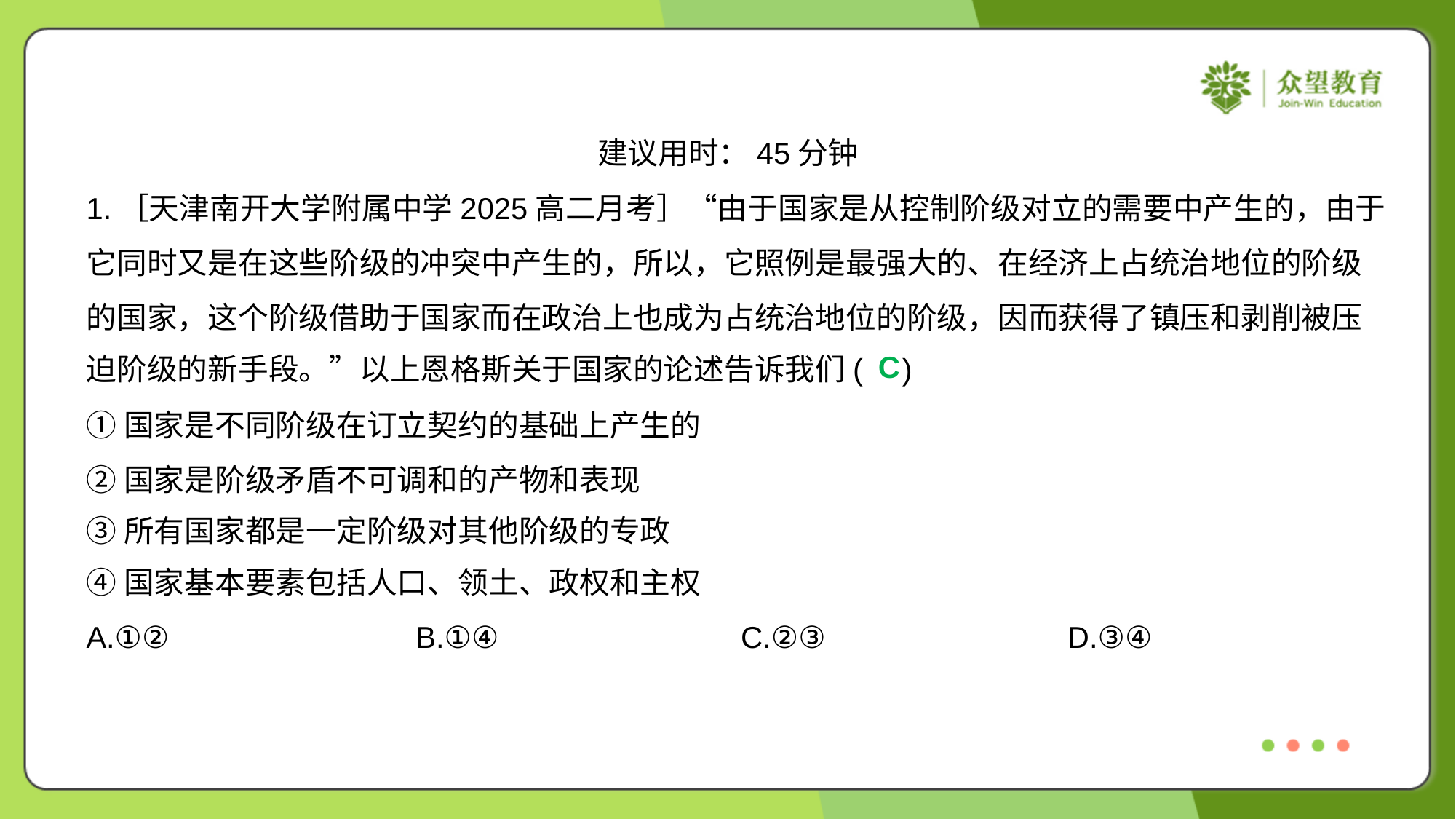

建议用时：45分钟
1.［天津南开大学附属中学2025高二月考］“由于国家是从控制阶级对立的需要中产生的，由于
它同时又是在这些阶级的冲突中产生的，所以，它照例是最强大的、在经济上占统治地位的阶级
的国家，这个阶级借助于国家而在政治上也成为占统治地位的阶级，因而获得了镇压和剥削被压
迫阶级的新手段。”以上恩格斯关于国家的论述告诉我们(     )
C
①国家是不同阶级在订立契约的基础上产生的
②国家是阶级矛盾不可调和的产物和表现
③所有国家都是一定阶级对其他阶级的专政
④国家基本要素包括人口、领土、政权和主权
A.①②	B.①④	C.②③	D.③④